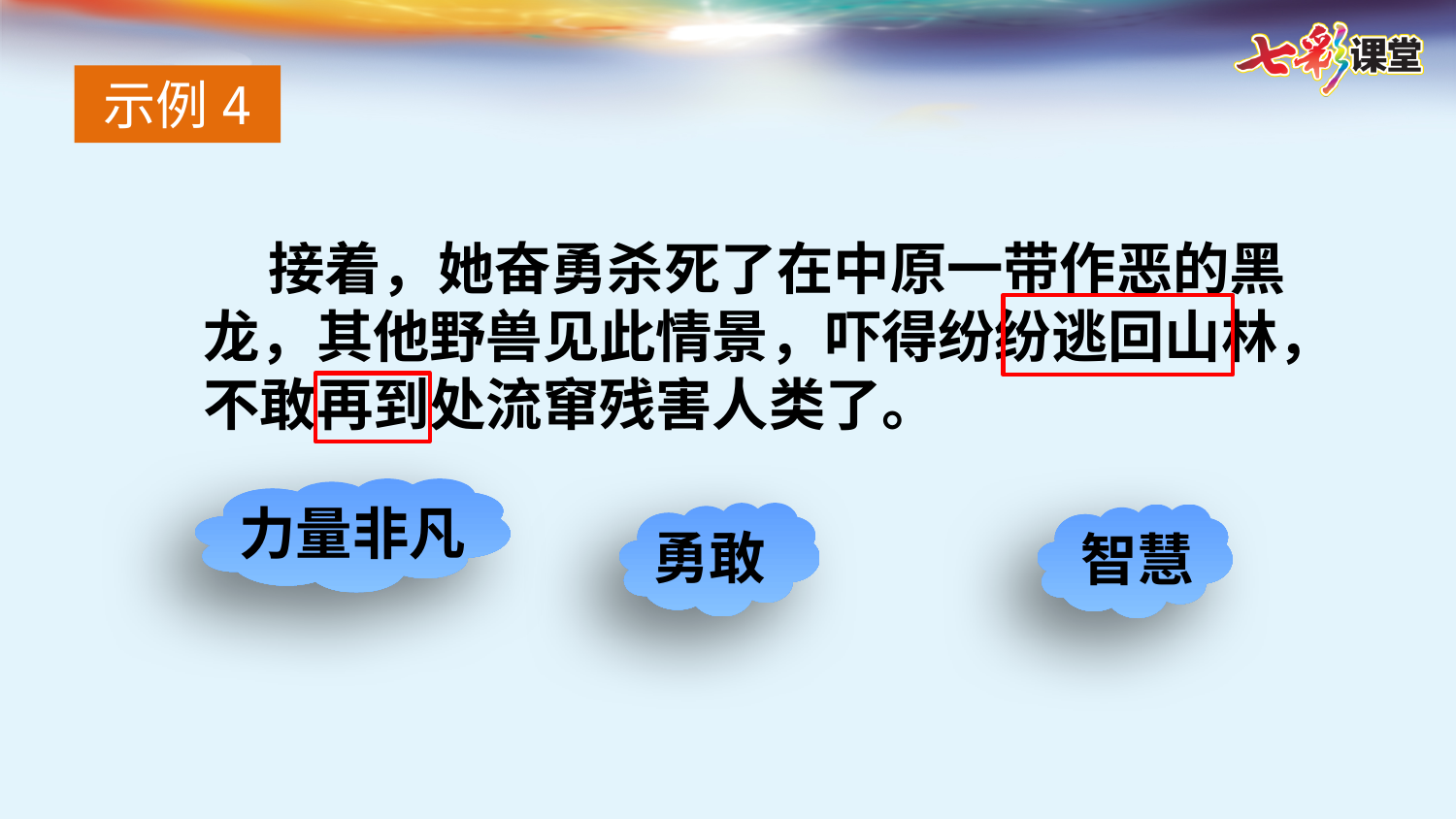

示例4
    接着，她奋勇杀死了在中原一带作恶的黑龙，其他野兽见此情景，吓得纷纷逃回山林，不敢再到处流窜残害人类了。

力量非凡

勇敢

智慧